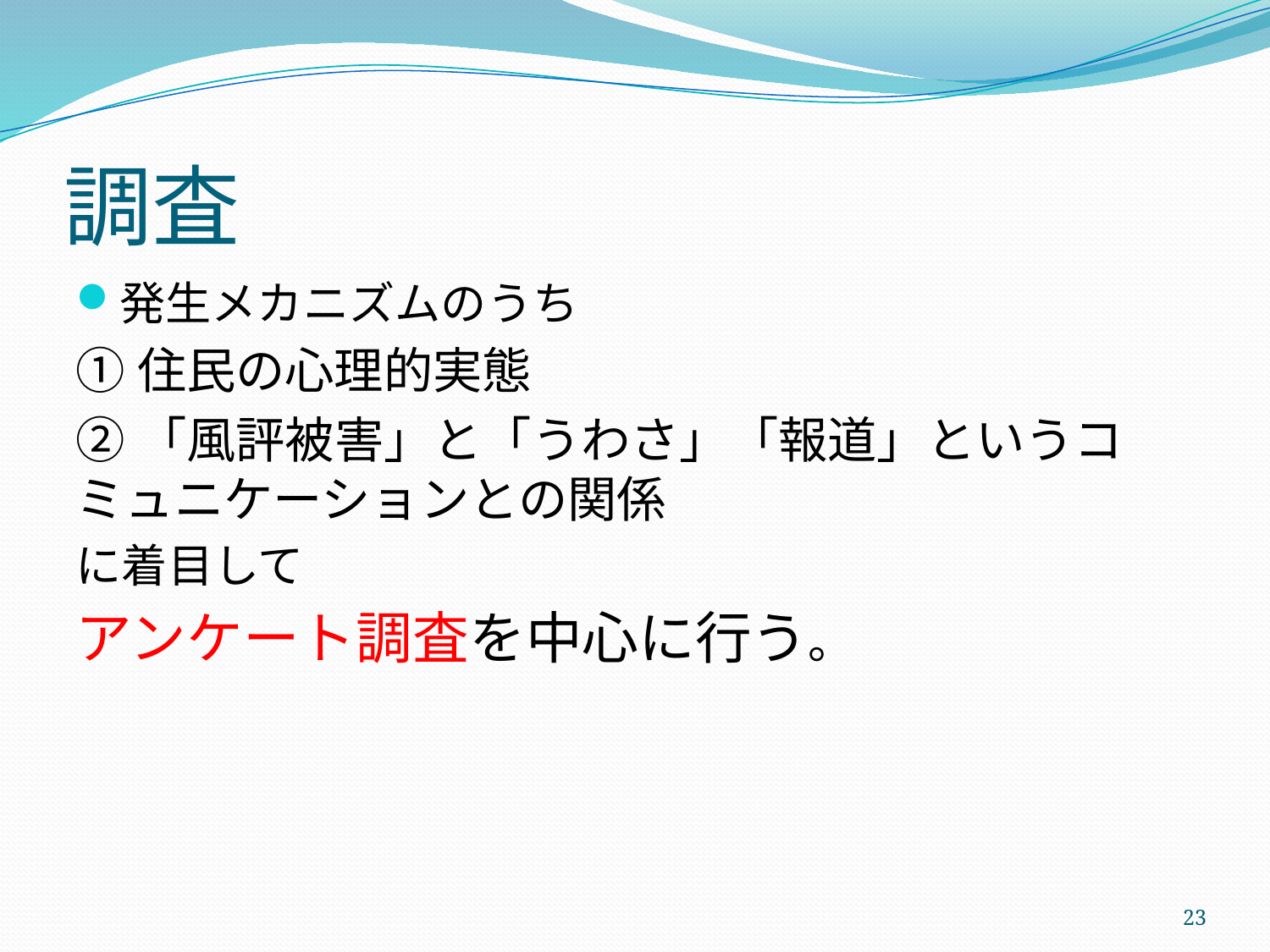

# 調査
発生メカニズムのうち
①住民の心理的実態
②「風評被害」と「うわさ」「報道」というコミュニケーションとの関係
に着目して
アンケート調査を中心に行う。

23